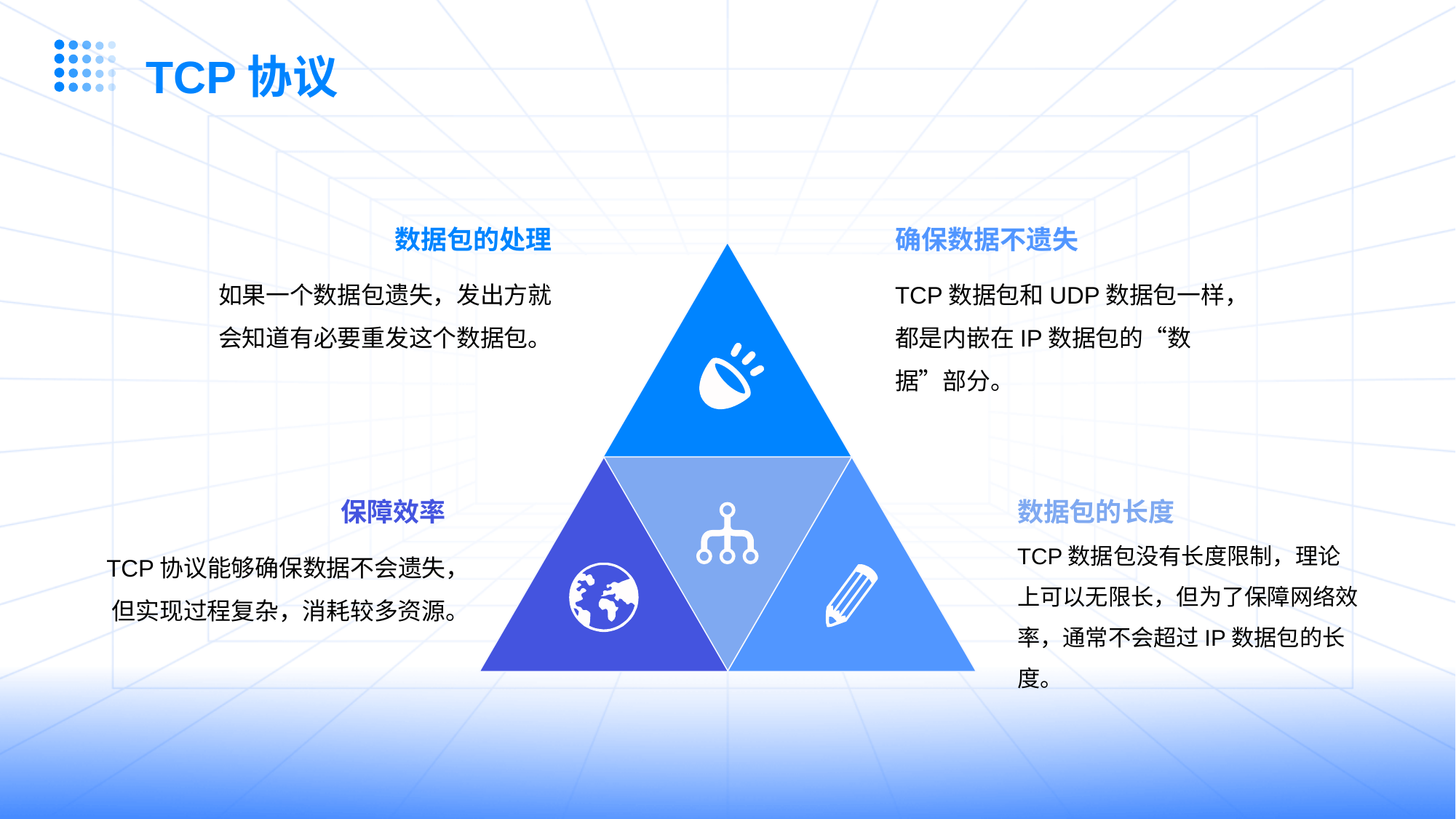

TCP协议

数据包的处理
确保数据不遗失

如果一个数据包遗失，发出方就会知道有必要重发这个数据包。
TCP数据包和UDP数据包一样，都是内嵌在IP数据包的“数据”部分。

保障效率
数据包的长度

TCP数据包没有长度限制，理论上可以无限长，但为了保障网络效率，通常不会超过IP数据包的长度。
TCP协议能够确保数据不会遗失，但实现过程复杂，消耗较多资源。